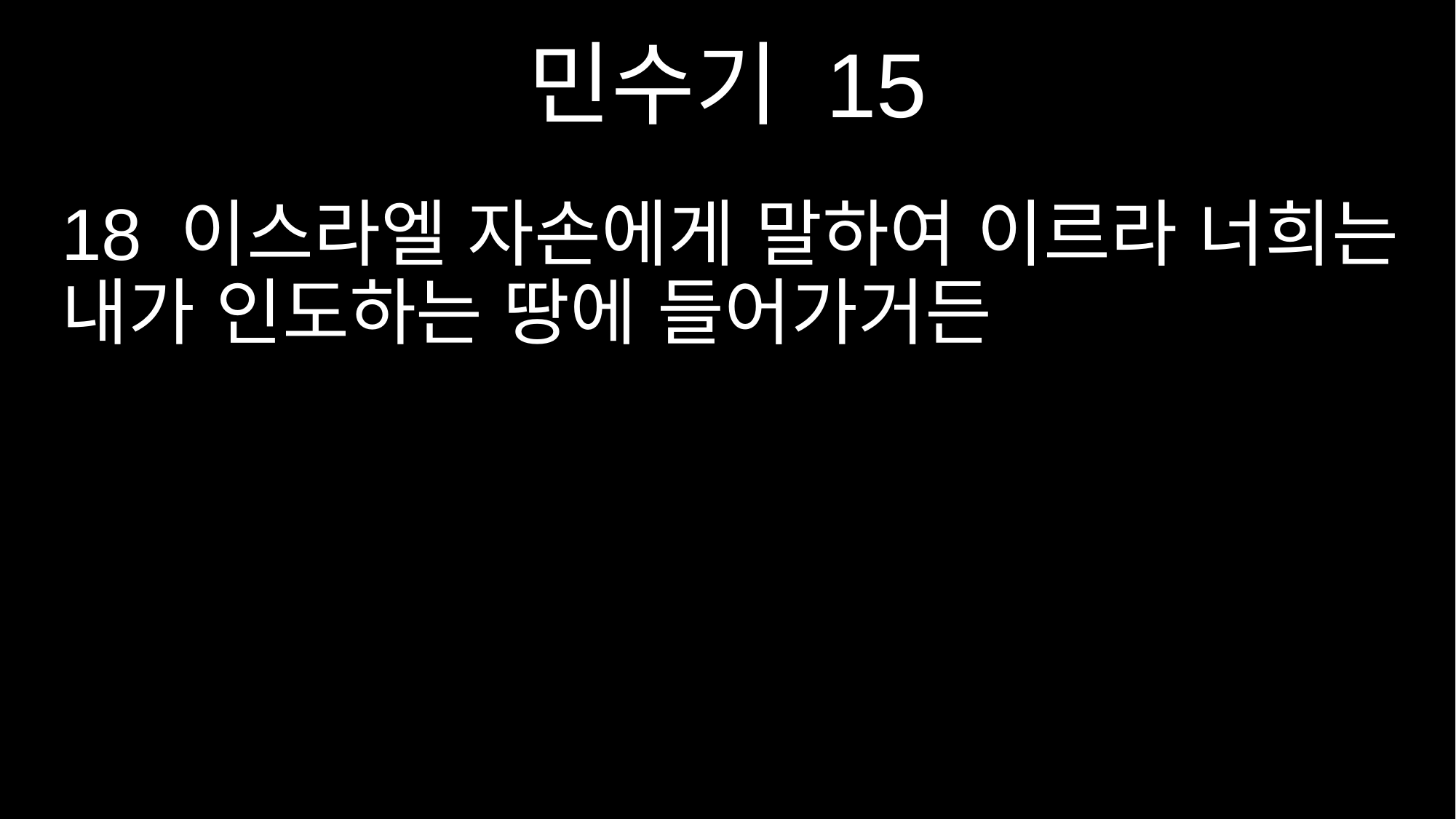

민수기 15
18 이스라엘 자손에게 말하여 이르라 너희는 내가 인도하는 땅에 들어가거든